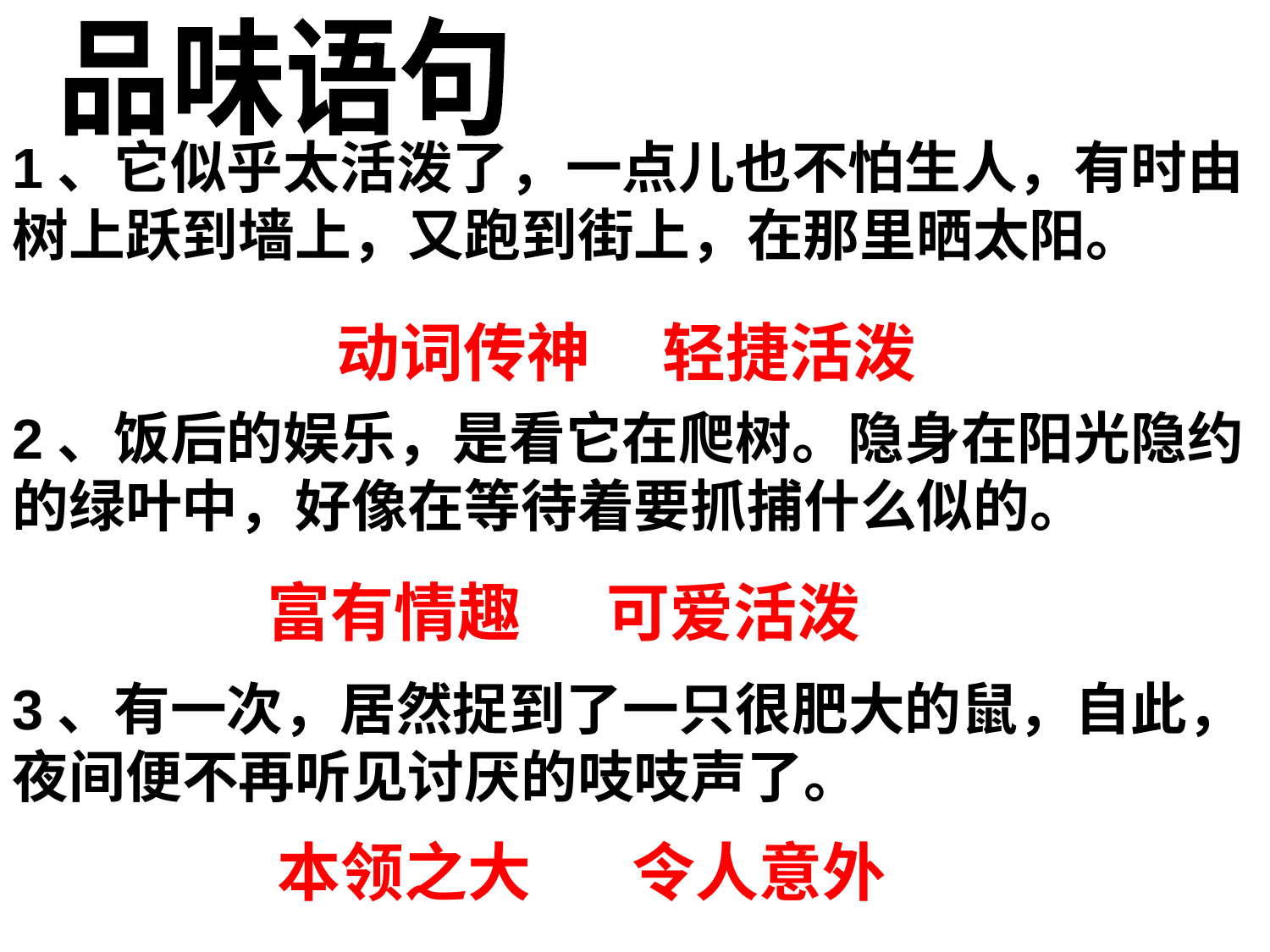

品味语句
1、它似乎太活泼了，一点儿也不怕生人，有时由树上跃到墙上，又跑到街上，在那里晒太阳。

2、饭后的娱乐，是看它在爬树。隐身在阳光隐约的绿叶中，好像在等待着要抓捕什么似的。

3、有一次，居然捉到了一只很肥大的鼠，自此，夜间便不再听见讨厌的吱吱声了。

          动词传神     轻捷活泼
          富有情趣      可爱活泼
本领之大       令人意外